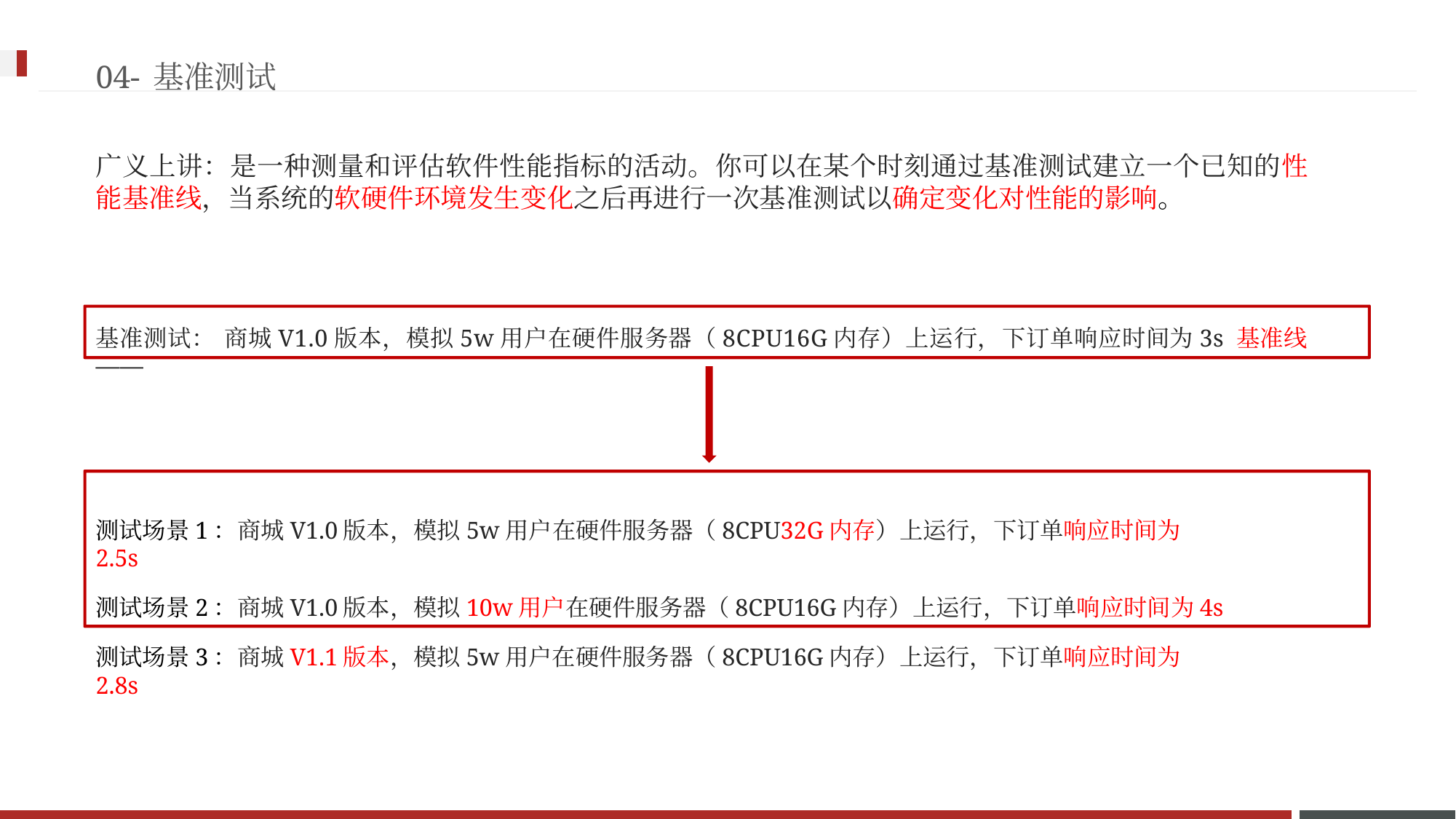

04-基准测试

广义上讲：是一种测量和评估软件性能指标的活动。你可以在某个时刻通过基准测试建立一个已知的性 能基准线，当系统的软硬件环境发生变化之后再进行一次基准测试以确定变化对性能的影响。

基准测试： 商城V1.0版本，模拟5w用户在硬件服务器（8CPU16G内存）上运行，下订单响应时间为3s ——

测试场景1：商城V1.0版本，模拟5w用户在硬件服务器（8CPU32G内存）上运行，下订单响应时间为2.5s

测试场景2：商城V1.0版本，模拟10w用户在硬件服务器（8CPU16G内存）上运行，下订单响应时间为4s

测试场景3：商城V1.1版本，模拟5w用户在硬件服务器（8CPU16G内存）上运行，下订单响应时间为2.8s
基准线